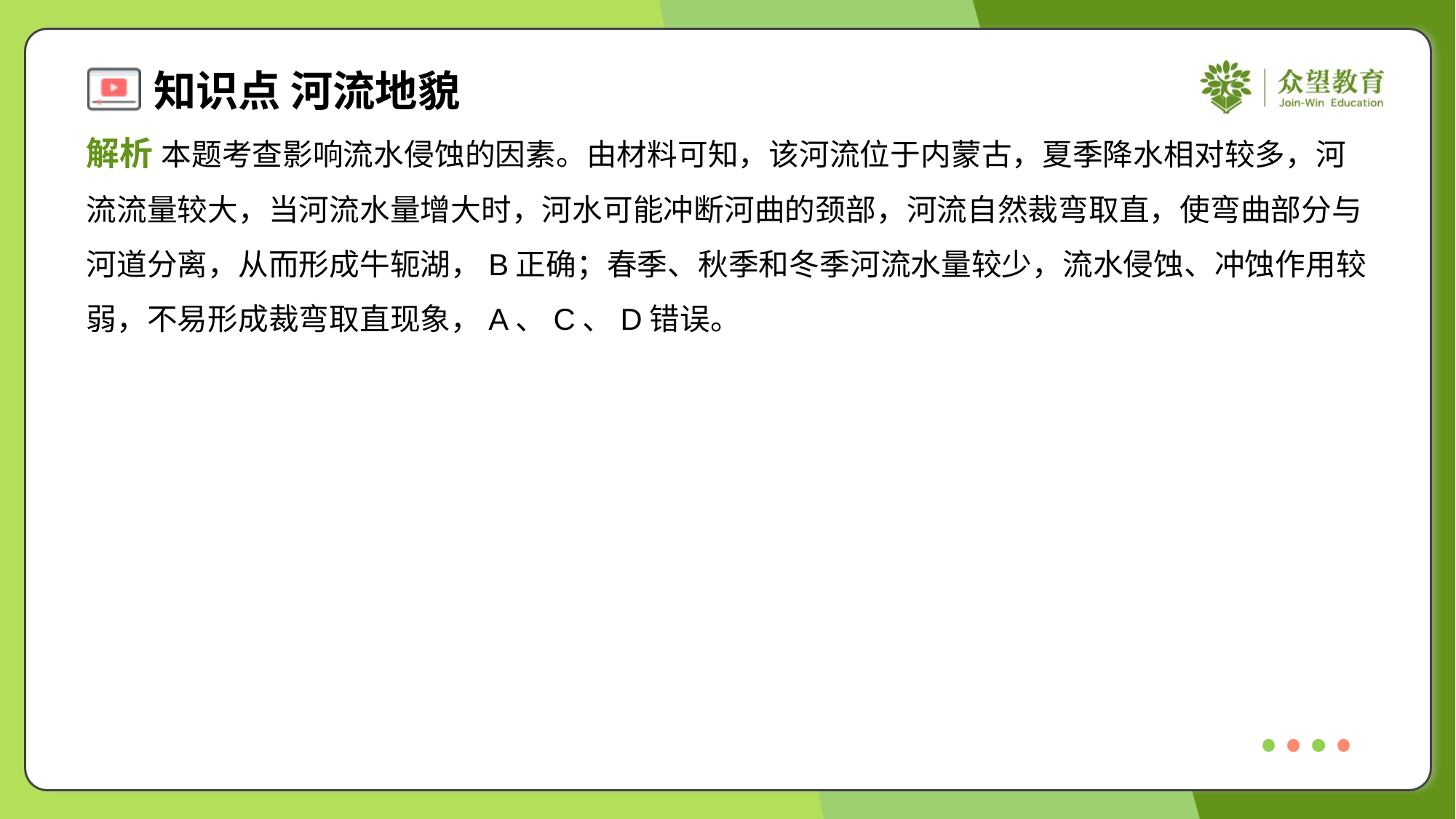

解析 本题考查影响流水侵蚀的因素。由材料可知，该河流位于内蒙古，夏季降水相对较多，河
流流量较大，当河流水量增大时，河水可能冲断河曲的颈部，河流自然裁弯取直，使弯曲部分与
河道分离，从而形成牛轭湖，B正确；春季、秋季和冬季河流水量较少，流水侵蚀、冲蚀作用较
弱，不易形成裁弯取直现象，A、C、D错误。